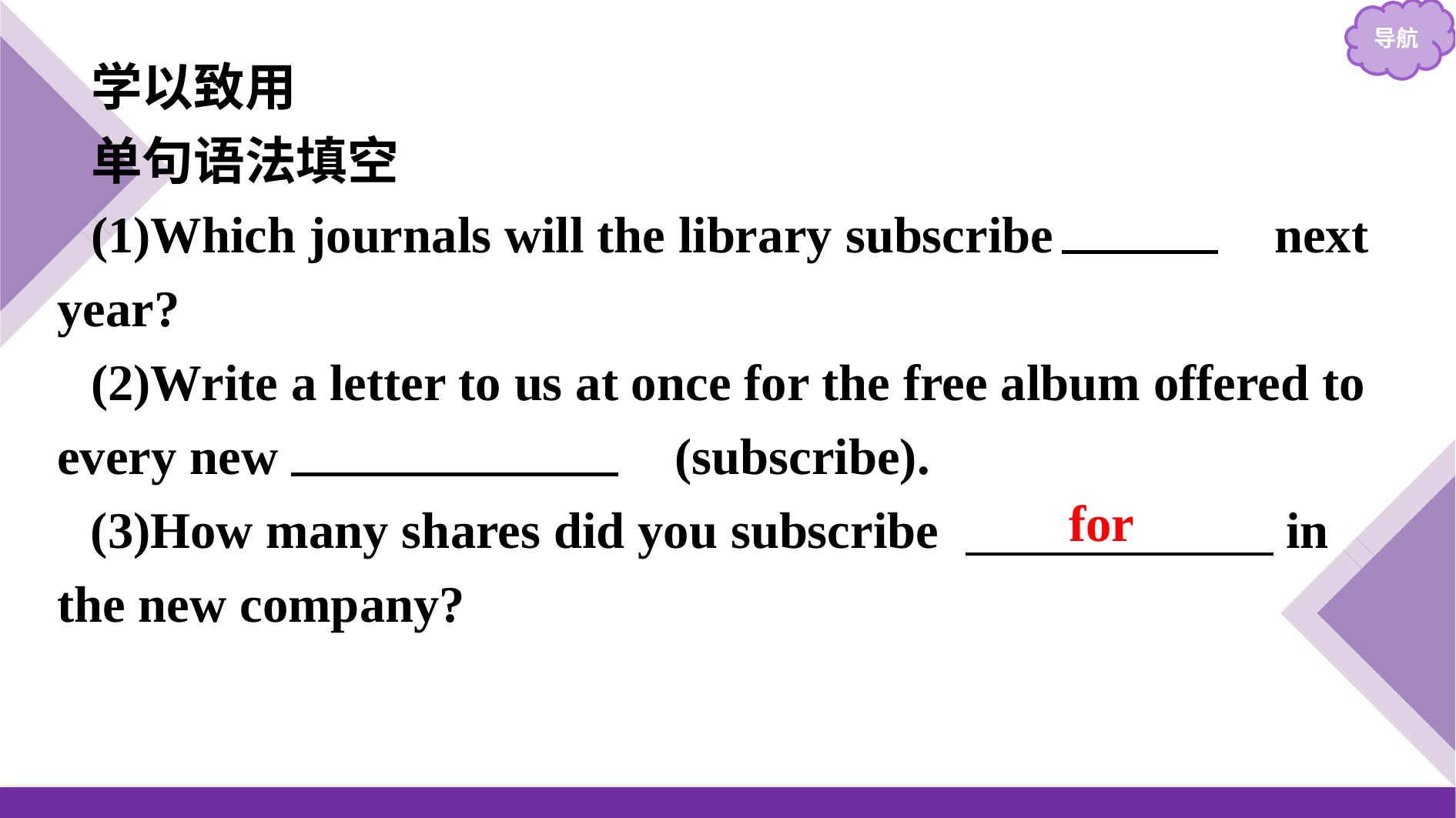

学以致用
单句语法填空
(1)Which journals will the library subscribe 　to　 next year?
(2)Write a letter to us at once for the free album offered to every new 　subscriber　(subscribe).
(3)How many shares did you subscribe 　　　　　　in the new company?

for